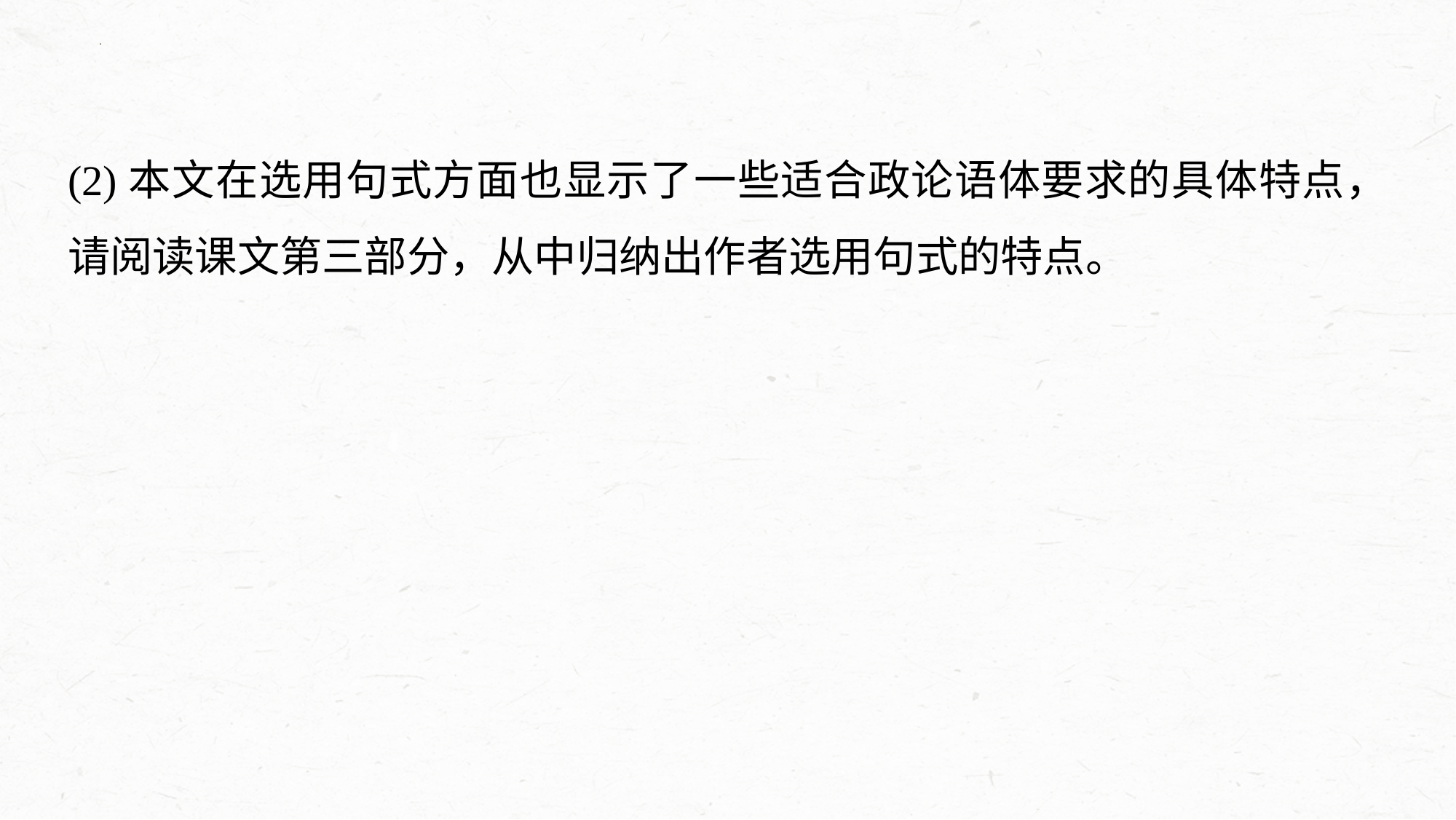

(2)本文在选用句式方面也显示了一些适合政论语体要求的具体特点，请阅读课文第三部分，从中归纳出作者选用句式的特点。